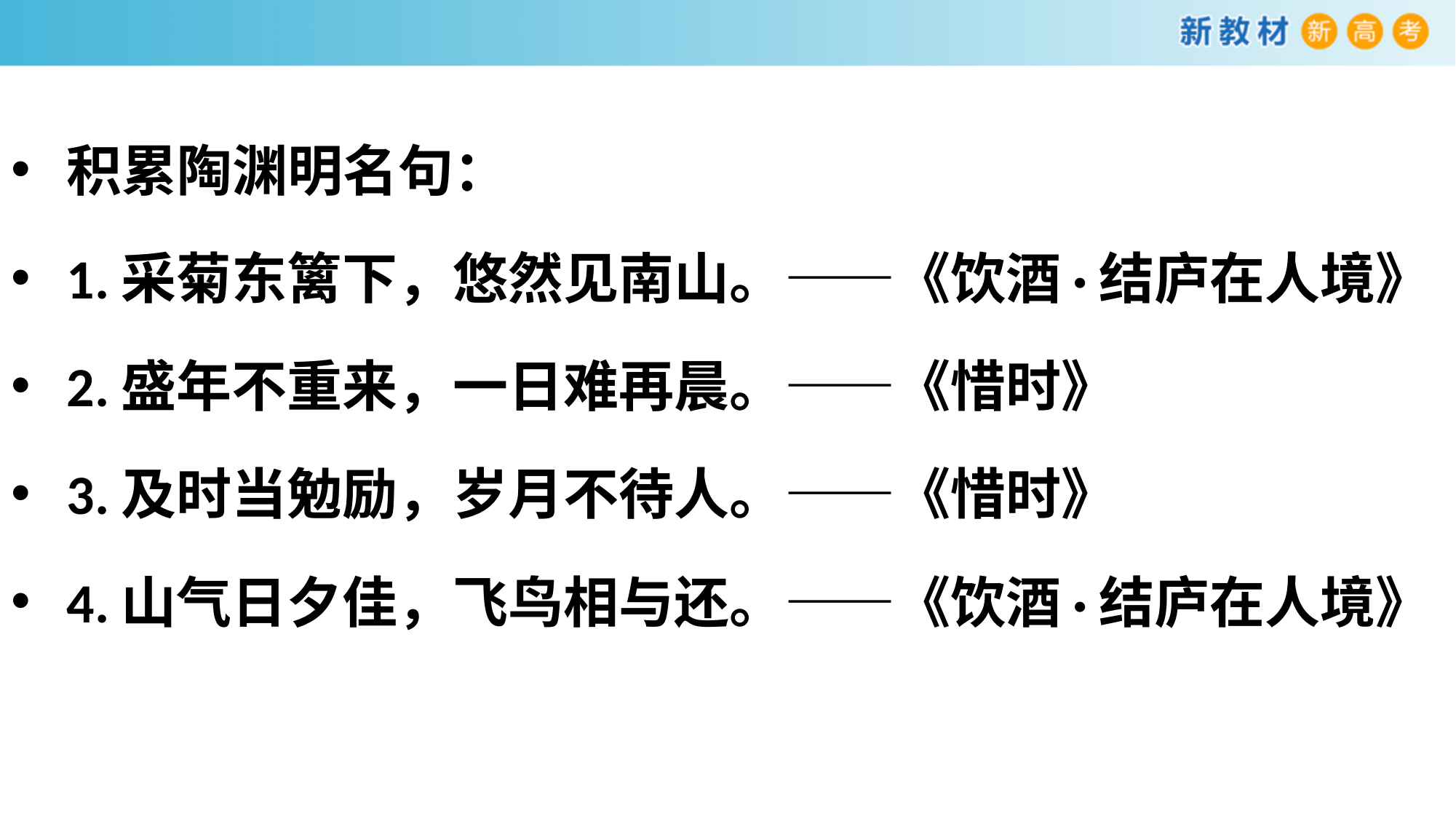

积累陶渊明名句：
1.采菊东篱下，悠然见南山。——《饮酒·结庐在人境》
2.盛年不重来，一日难再晨。——《惜时》
3.及时当勉励，岁月不待人。——《惜时》
4.山气日夕佳，飞鸟相与还。——《饮酒·结庐在人境》